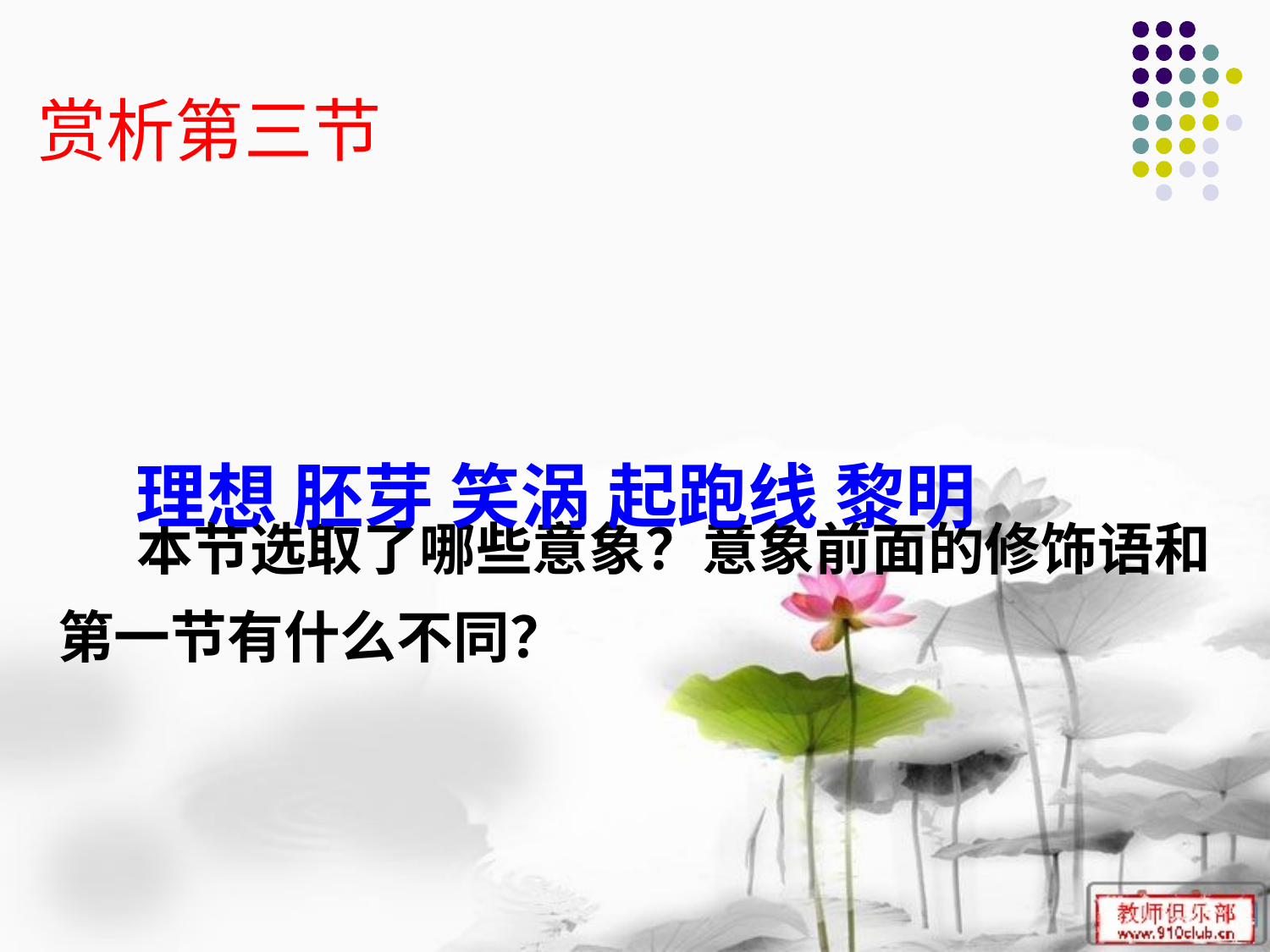

赏析第三节
      本节选取了哪些意象？意象前面的修饰语和第一节有什么不同？
理想 胚芽 笑涡 起跑线 黎明